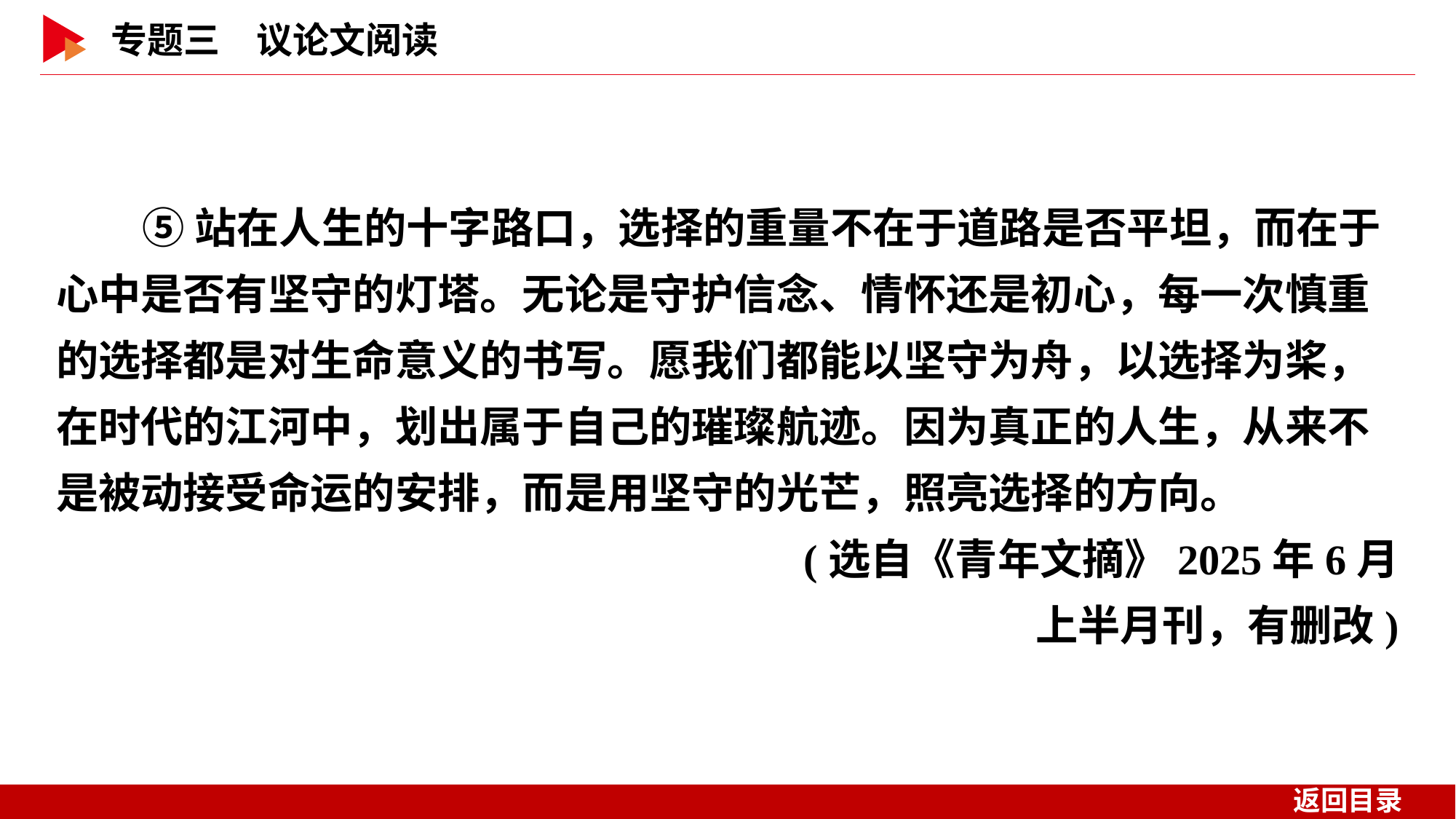

⑤站在人生的十字路口，选择的重量不在于道路是否平坦，而在于心中是否有坚守的灯塔。无论是守护信念、情怀还是初心，每一次慎重的选择都是对生命意义的书写。愿我们都能以坚守为舟，以选择为桨，在时代的江河中，划出属于自己的璀璨航迹。因为真正的人生，从来不是被动接受命运的安排，而是用坚守的光芒，照亮选择的方向。
(选自《青年文摘》2025年6月
上半月刊，有删改)